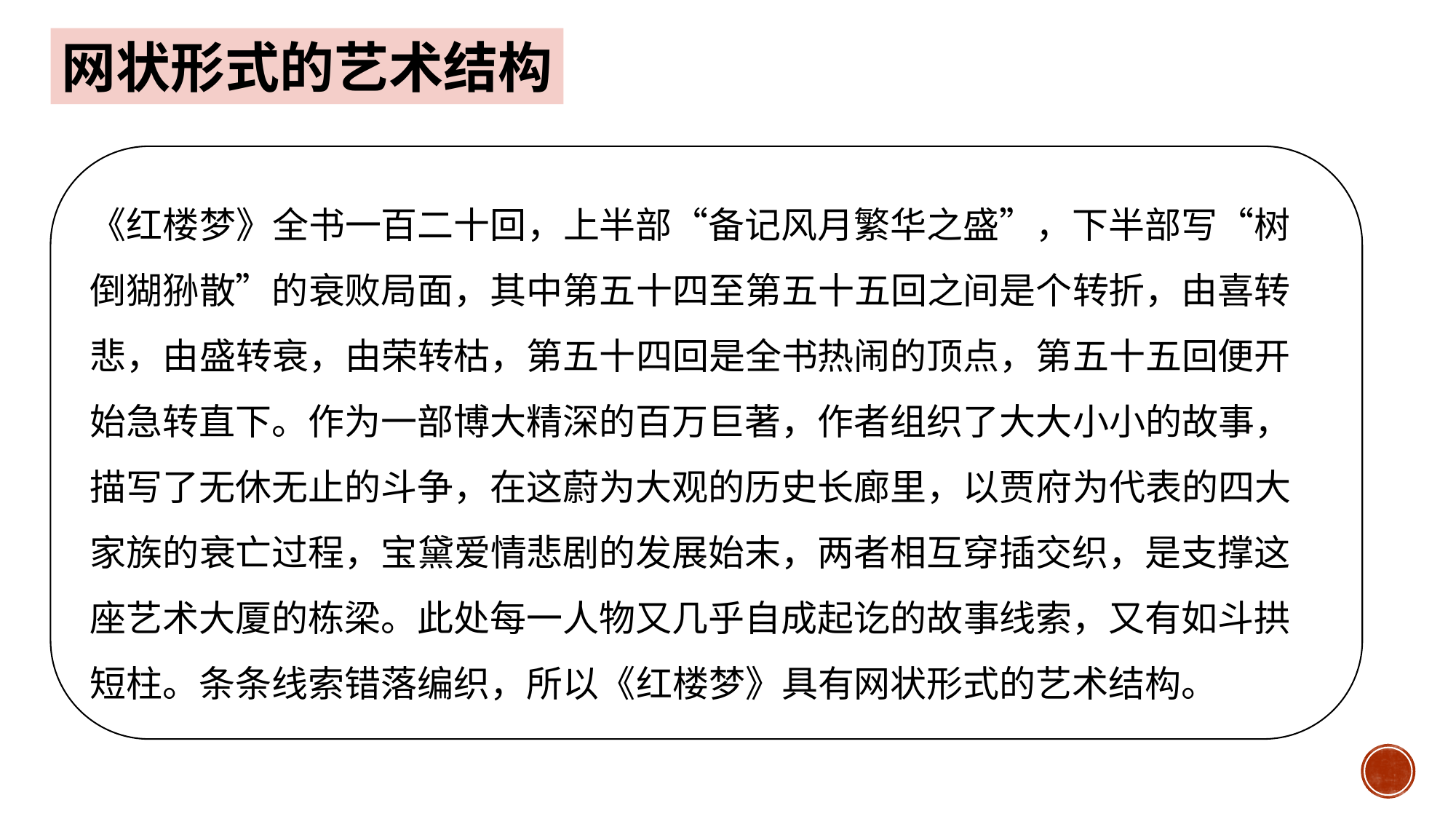

网状形式的艺术结构
《红楼梦》全书一百二十回，上半部“备记风月繁华之盛”，下半部写“树倒猢狲散”的衰败局面，其中第五十四至第五十五回之间是个转折，由喜转悲，由盛转衰，由荣转枯，第五十四回是全书热闹的顶点，第五十五回便开始急转直下。作为一部博大精深的百万巨著，作者组织了大大小小的故事，描写了无休无止的斗争，在这蔚为大观的历史长廊里，以贾府为代表的四大家族的衰亡过程，宝黛爱情悲剧的发展始末，两者相互穿插交织，是支撑这座艺术大厦的栋梁。此处每一人物又几乎自成起讫的故事线索，又有如斗拱短柱。条条线索错落编织，所以《红楼梦》具有网状形式的艺术结构。